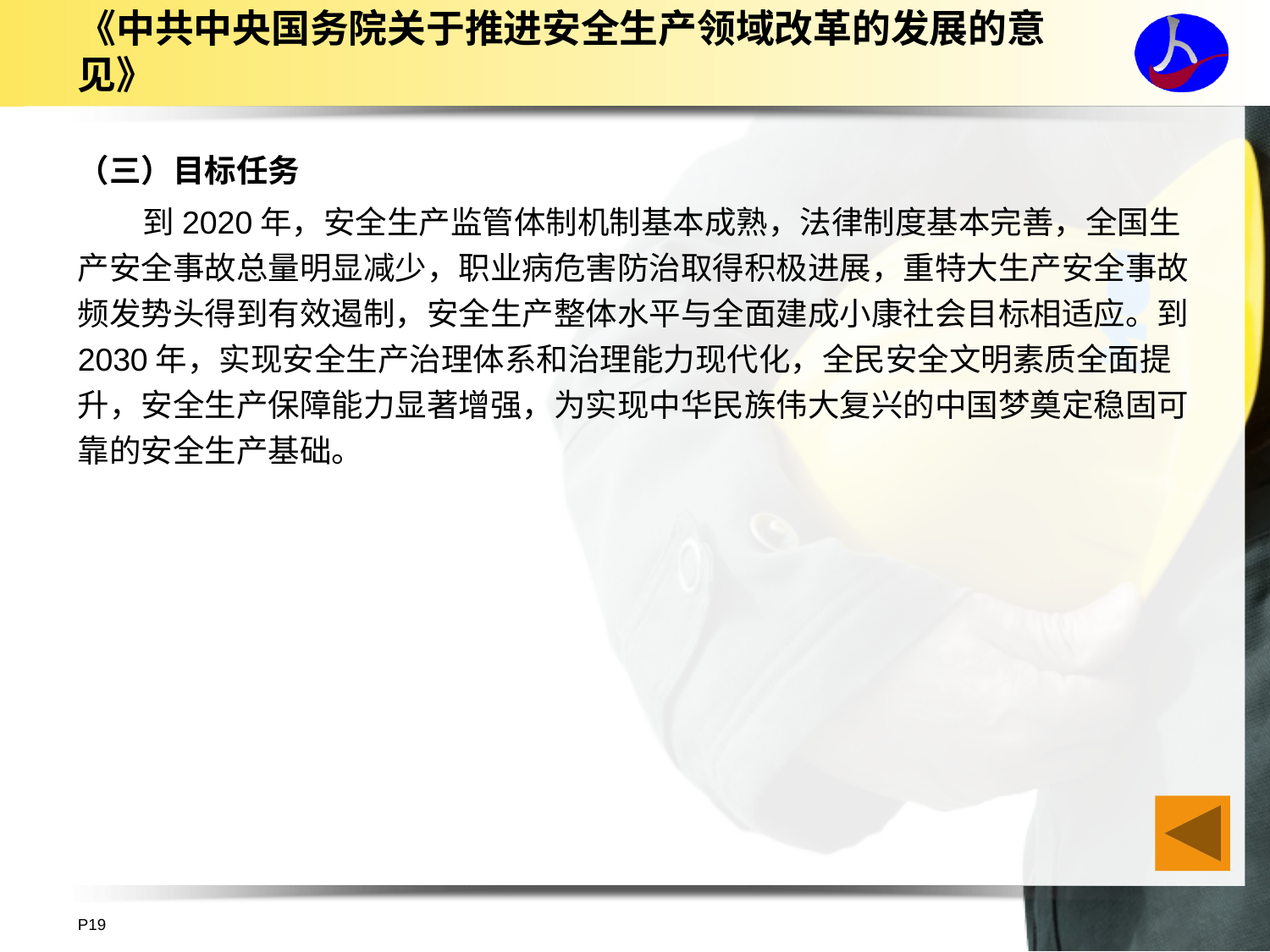

# 《中共中央国务院关于推进安全生产领域改革的发展的意见》
（三）目标任务
        到2020年，安全生产监管体制机制基本成熟，法律制度基本完善，全国生产安全事故总量明显减少，职业病危害防治取得积极进展，重特大生产安全事故频发势头得到有效遏制，安全生产整体水平与全面建成小康社会目标相适应。到2030年，实现安全生产治理体系和治理能力现代化，全民安全文明素质全面提升，安全生产保障能力显著增强，为实现中华民族伟大复兴的中国梦奠定稳固可靠的安全生产基础。

P19